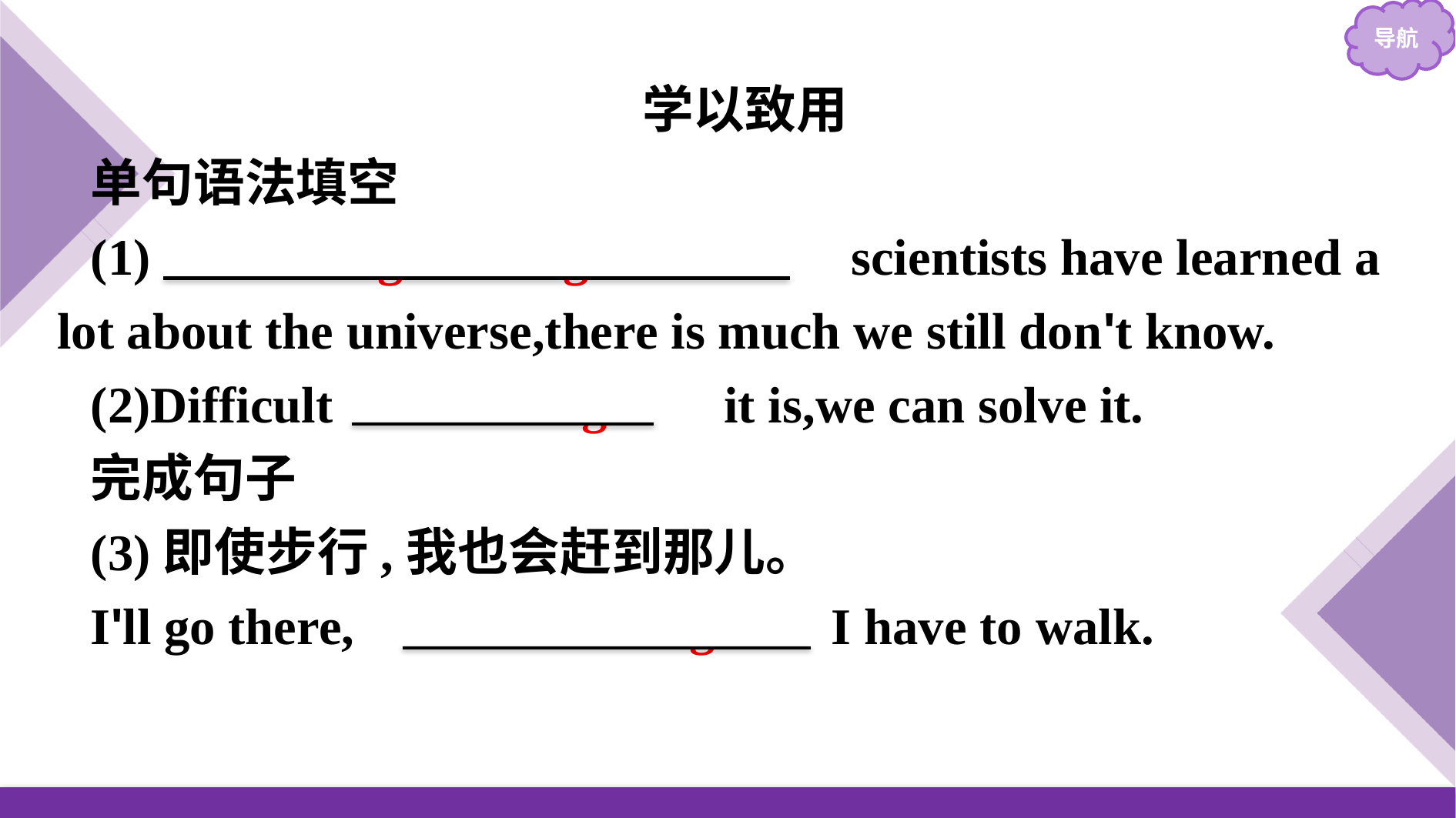

学以致用
单句语法填空
(1)　Although/Though/While　 scientists have learned a lot about the universe,there is much we still don't know.
(2)Difficult 　as/though　 it is,we can solve it.
完成句子
(3)即使步行,我也会赶到那儿。
I'll go there,　even if/though　 I have to walk.